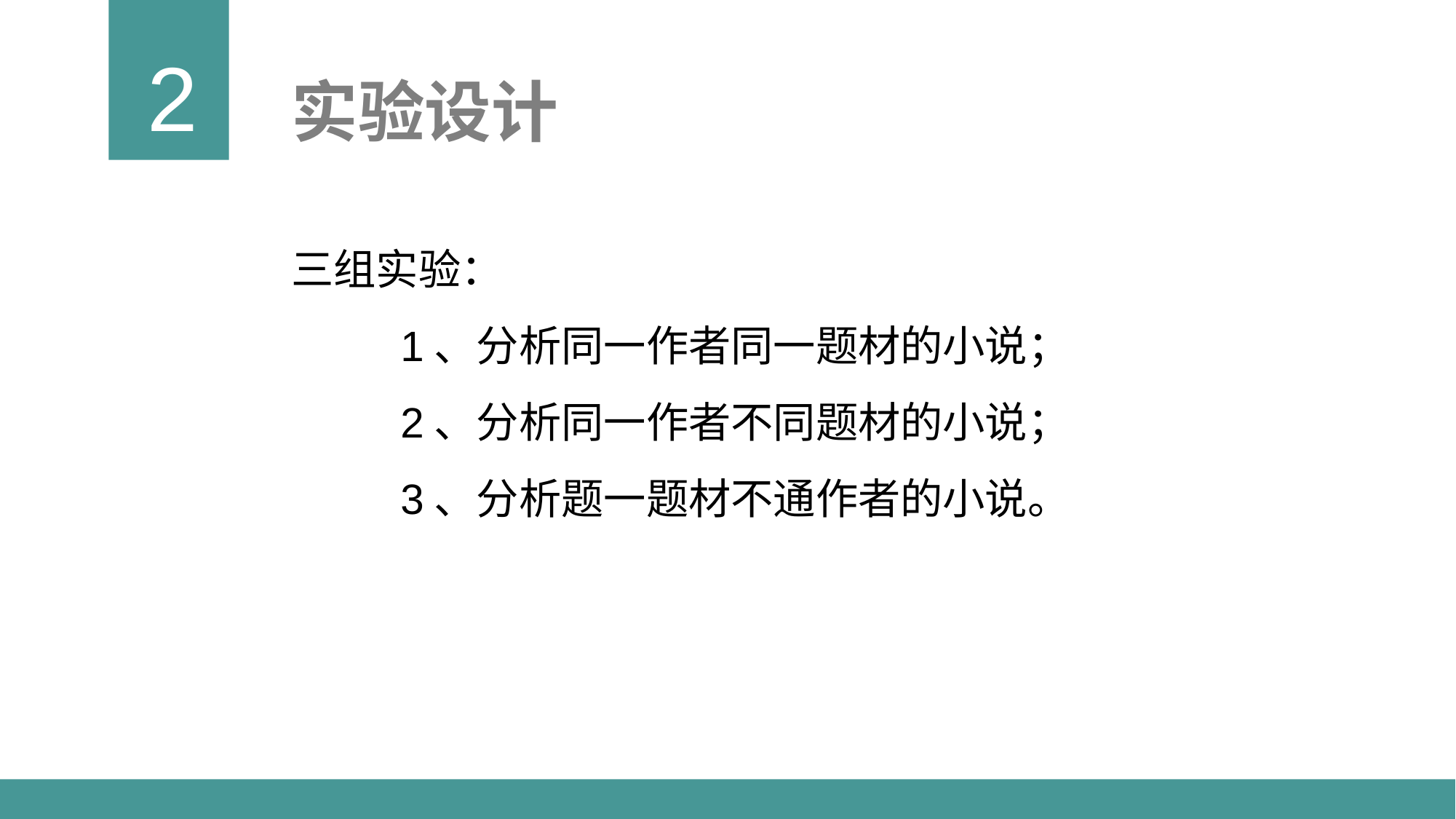

2
实验设计
三组实验：
	1、分析同一作者同一题材的小说；
	2、分析同一作者不同题材的小说；
	3、分析题一题材不通作者的小说。